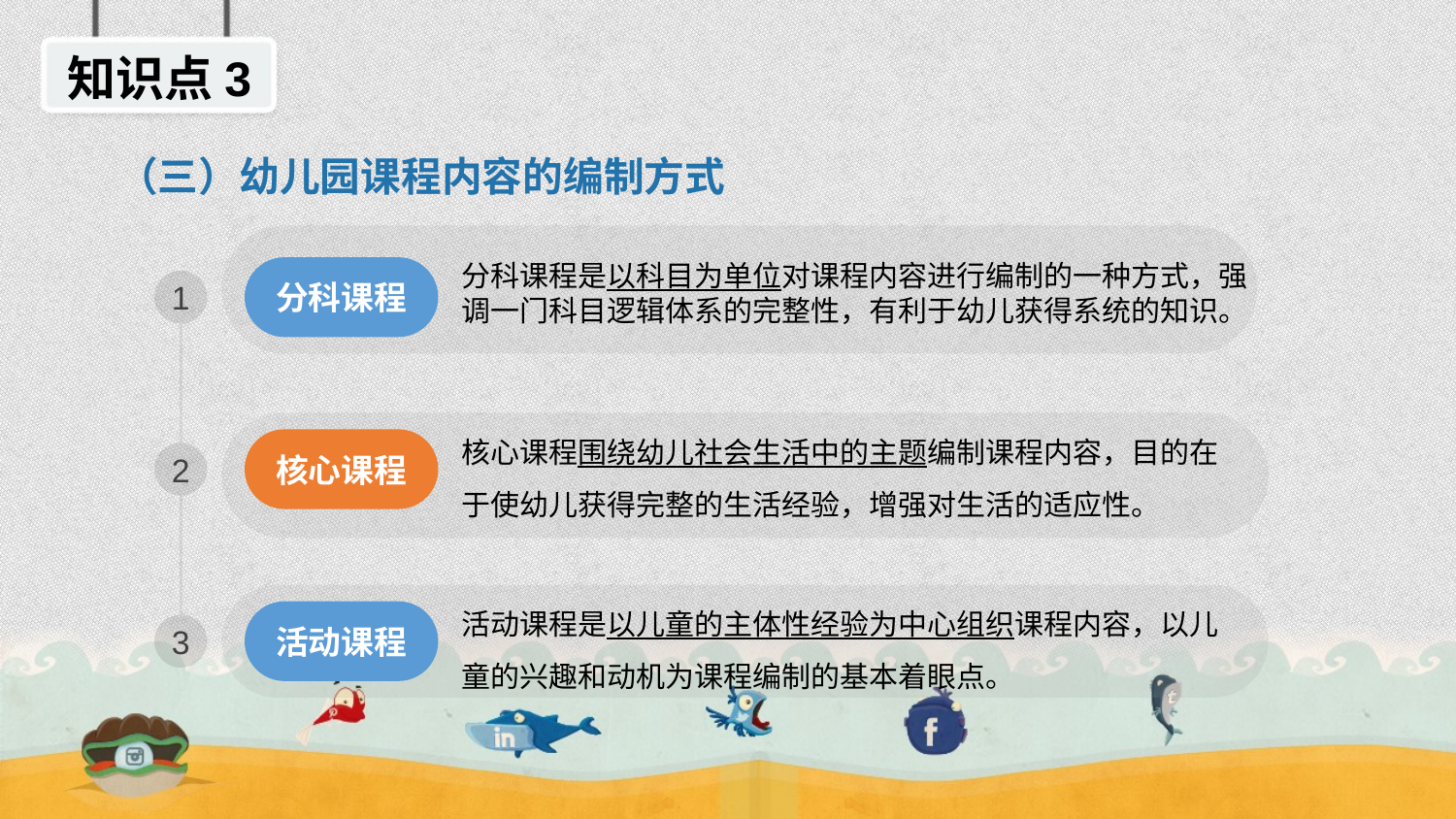

知识点3
（三）幼儿园课程内容的编制方式

分科课程
1
分科课程是以科目为单位对课程内容进行编制的一种方式，强调一门科目逻辑体系的完整性，有利于幼儿获得系统的知识。

核心课程围绕幼儿社会生活中的主题编制课程内容，目的在于使幼儿获得完整的生活经验，增强对生活的适应性。
核心课程
2

活动课程是以儿童的主体性经验为中心组织课程内容，以儿童的兴趣和动机为课程编制的基本着眼点。
活动课程
3